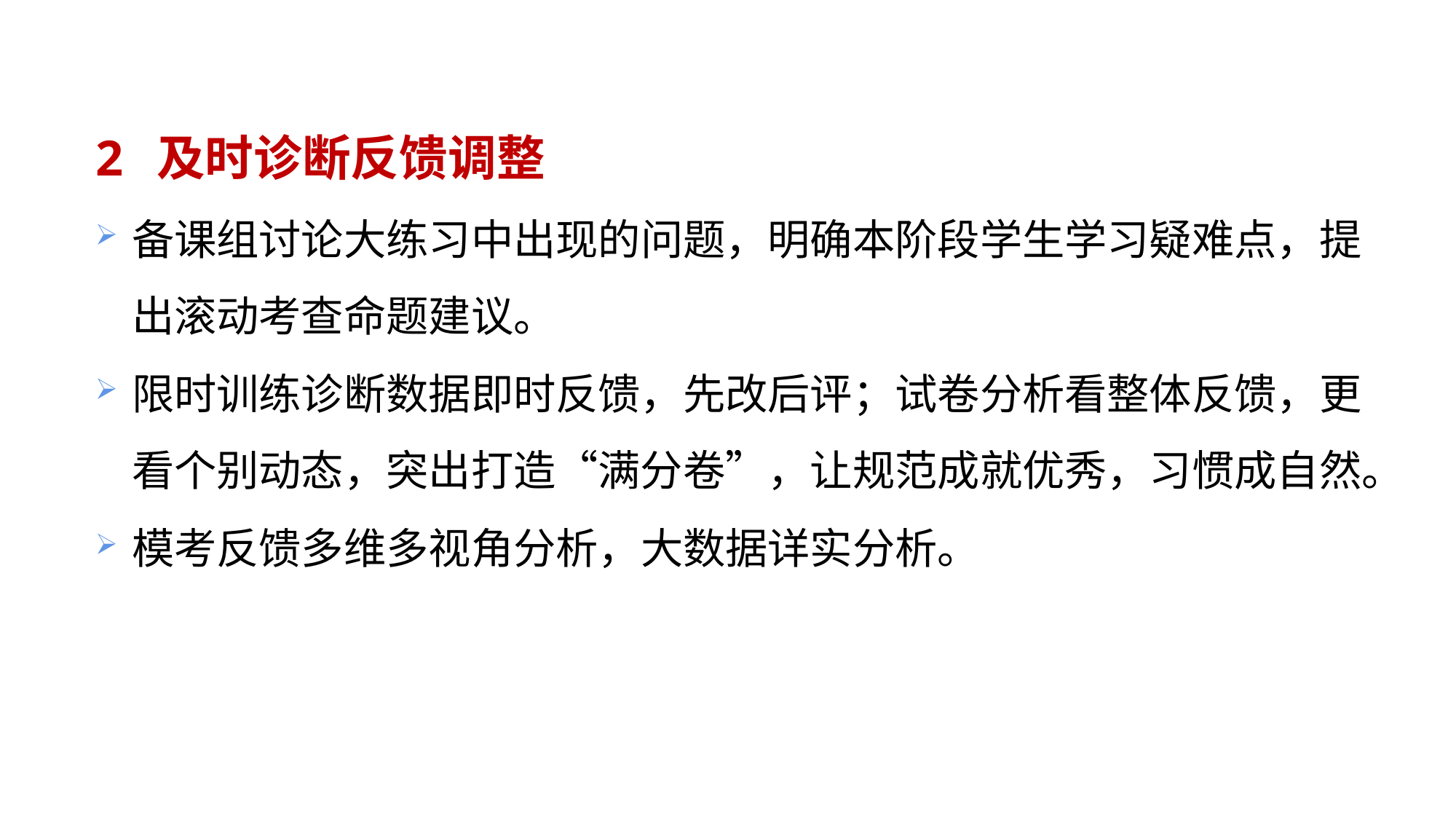

2 及时诊断反馈调整
备课组讨论大练习中出现的问题，明确本阶段学生学习疑难点，提出滚动考查命题建议。
限时训练诊断数据即时反馈，先改后评；试卷分析看整体反馈，更看个别动态，突出打造“满分卷”，让规范成就优秀，习惯成自然。
模考反馈多维多视角分析，大数据详实分析。